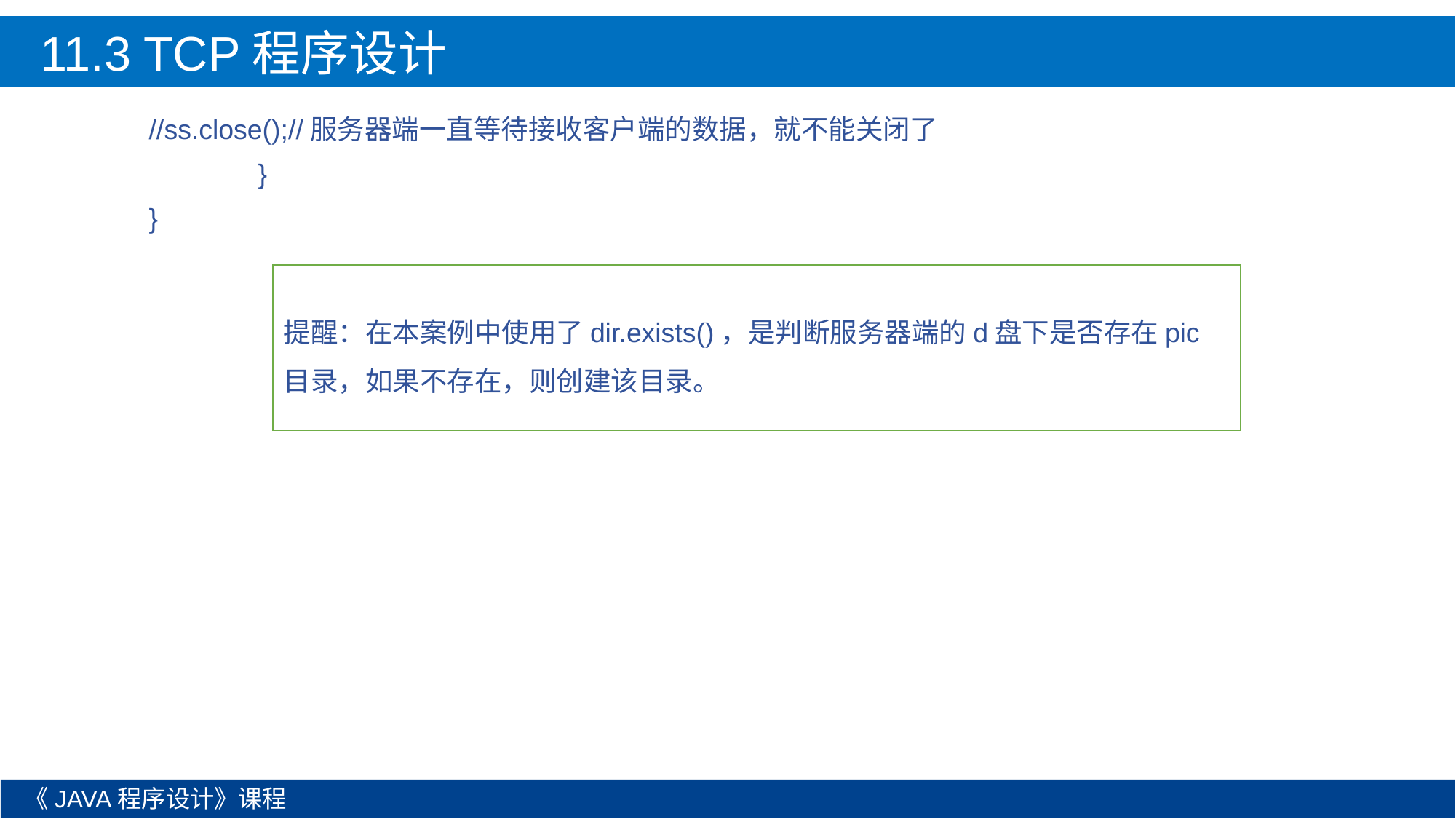

11.3 TCP程序设计
//ss.close();//服务器端一直等待接收客户端的数据，就不能关闭了
	}
}
提醒：在本案例中使用了dir.exists()，是判断服务器端的d盘下是否存在pic目录，如果不存在，则创建该目录。
《JAVA程序设计》课程